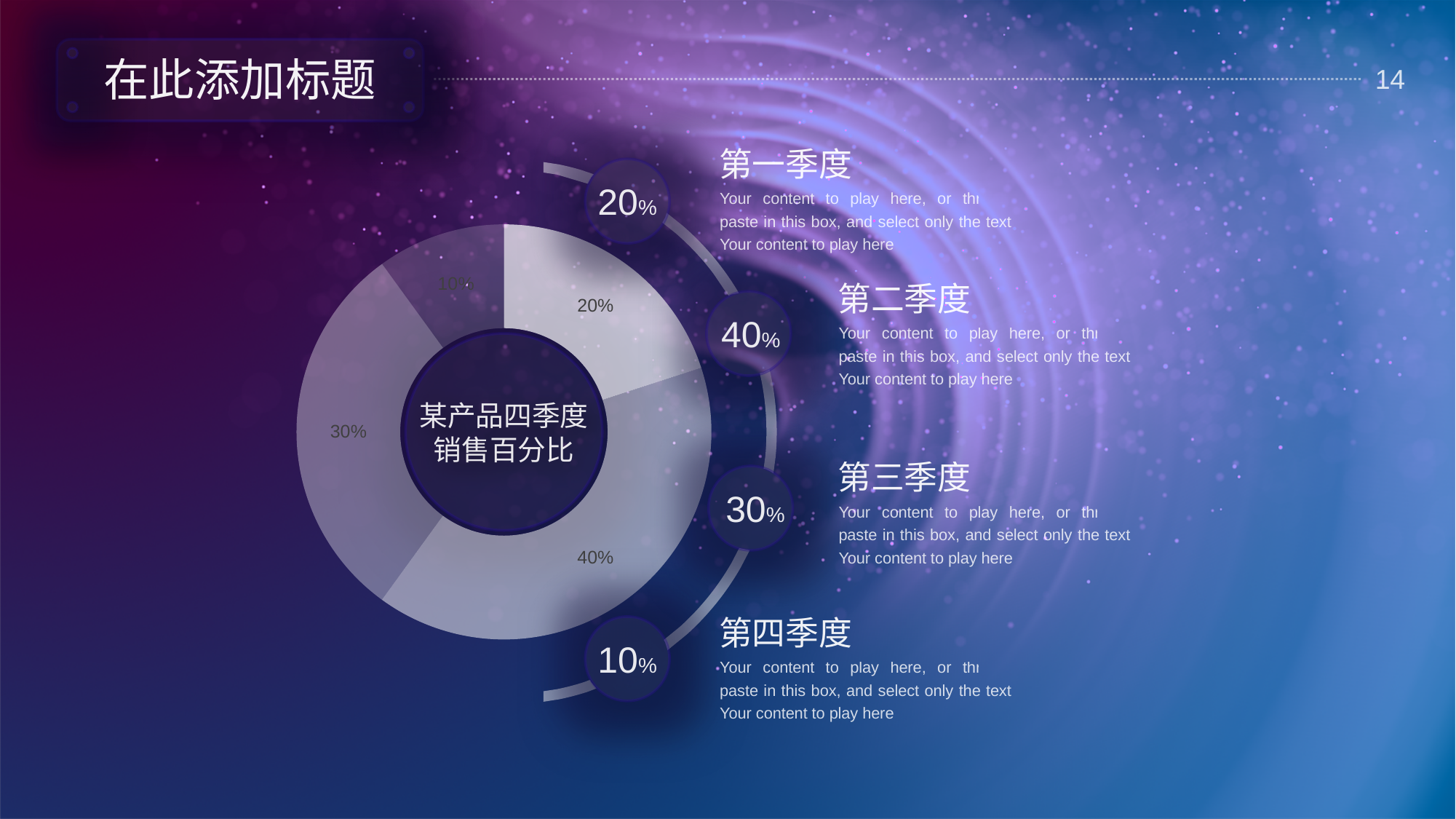

在此添加标题
第一季度

20%

Your content to play here, or through paste in this box, and select only the text. Your content to play here

### Chart

| Category | 销售额 |
|---|---|
| 第一季度 | 0.2 |
| 第二季度 | 0.4 |
| 第三季度 | 0.3 |
| 第四季度 | 0.1 |
第二季度

40%
Your content to play here, or through paste in this box, and select only the text. Your content to play here
某产品四季度
销售百分比
第三季度

30%
Your content to play here, or through paste in this box, and select only the text. Your content to play here
第四季度

10%
Your content to play here, or through paste in this box, and select only the text. Your content to play here